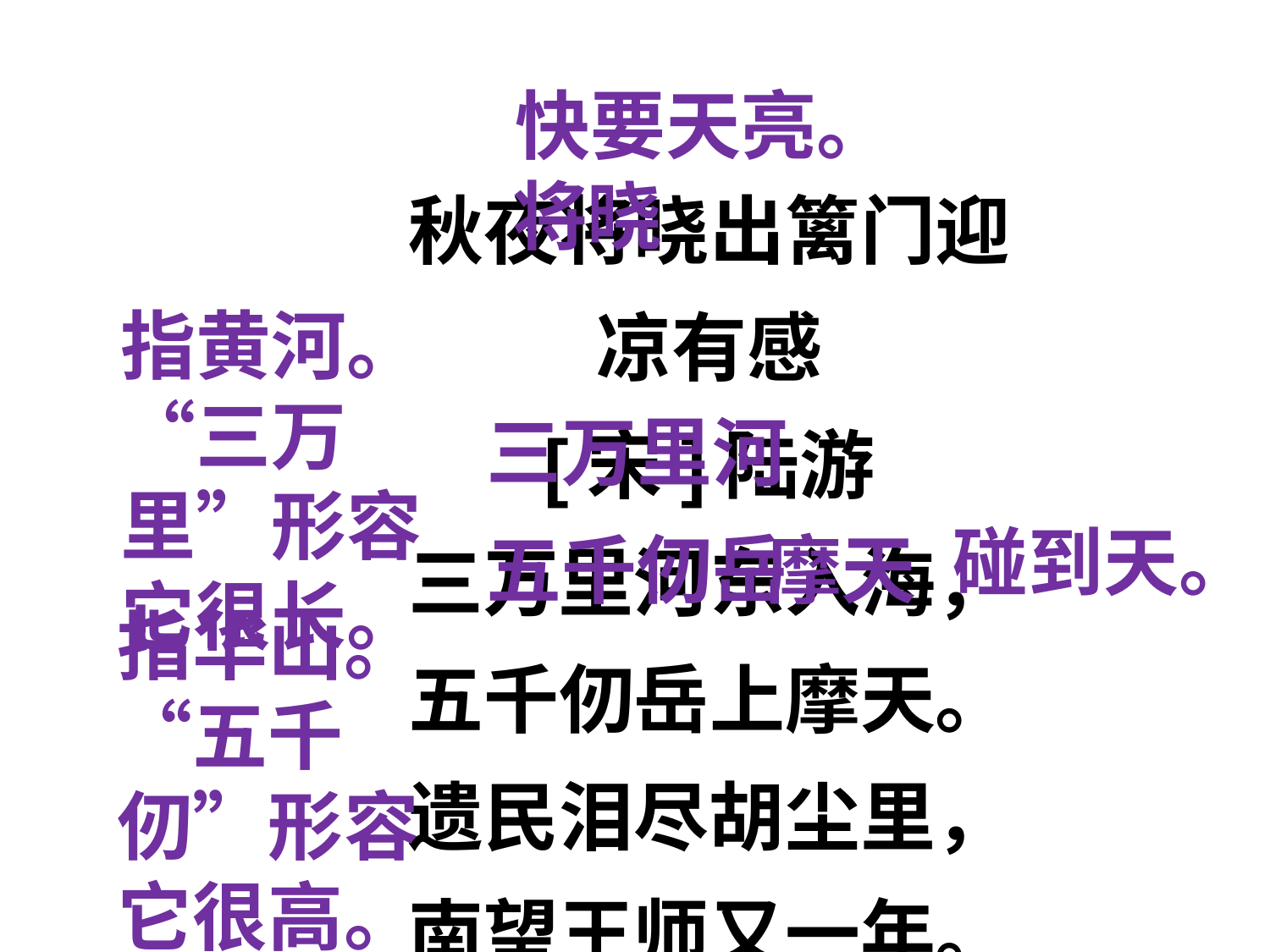

诗歌解读
快要天亮。
秋夜将晓出篱门迎凉有感
[宋]陆游
三万里河东入海，
五千仞岳上摩天。
遗民泪尽胡尘里，
南望王师又一年。
将晓
指黄河。“三万里”形容它很长。
三万里河
碰到天。
五千仞岳
摩天
指华山。“五千仞”形容它很高。